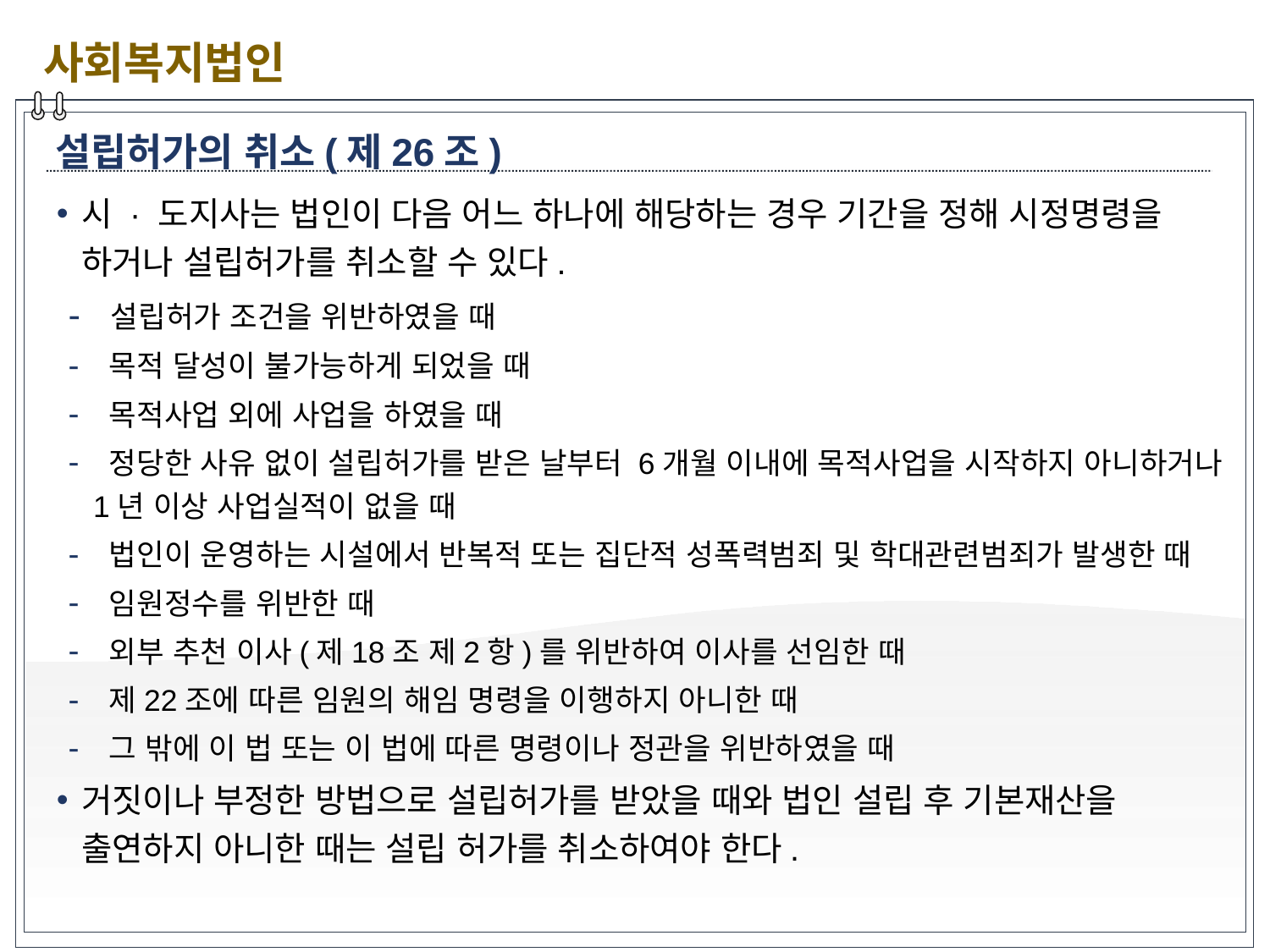

사회복지법인

설립허가의 취소(제26조)

시 · 도지사는 법인이 다음 어느 하나에 해당하는 경우 기간을 정해 시정명령을 하거나 설립허가를 취소할 수 있다.
 설립허가 조건을 위반하였을 때
 목적 달성이 불가능하게 되었을 때
 목적사업 외에 사업을 하였을 때
 정당한 사유 없이 설립허가를 받은 날부터 6개월 이내에 목적사업을 시작하지 아니하거나 1년 이상 사업실적이 없을 때
 법인이 운영하는 시설에서 반복적 또는 집단적 성폭력범죄 및 학대관련범죄가 발생한 때
 임원정수를 위반한 때
 외부 추천 이사(제18조 제2항)를 위반하여 이사를 선임한 때
 제22조에 따른 임원의 해임 명령을 이행하지 아니한 때
 그 밖에 이 법 또는 이 법에 따른 명령이나 정관을 위반하였을 때
거짓이나 부정한 방법으로 설립허가를 받았을 때와 법인 설립 후 기본재산을 출연하지 아니한 때는 설립 허가를 취소하여야 한다.